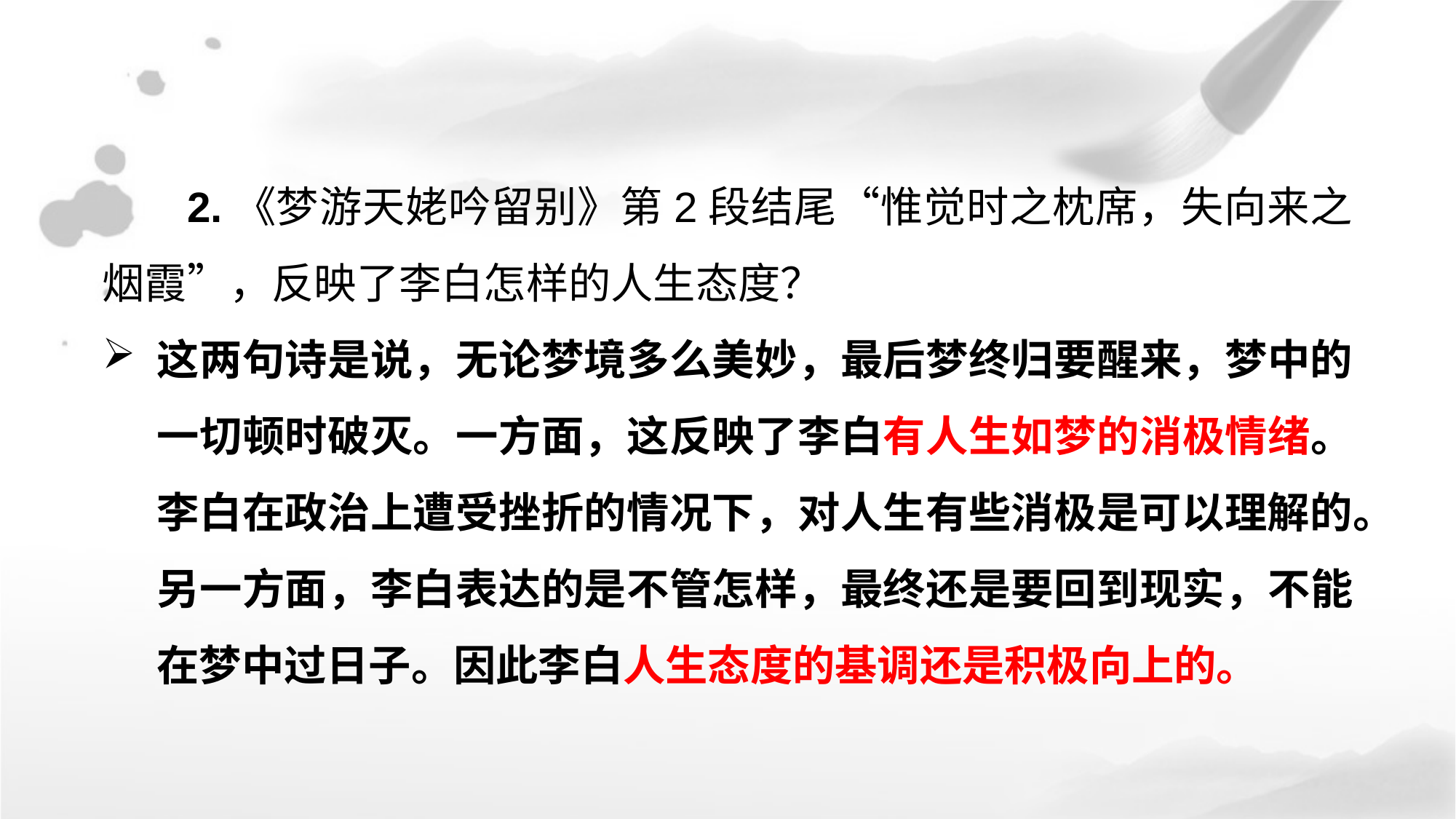

2.《梦游天姥吟留别》第2段结尾“惟觉时之枕席，失向来之烟霞”，反映了李白怎样的人生态度？
这两句诗是说，无论梦境多么美妙，最后梦终归要醒来，梦中的一切顿时破灭。一方面，这反映了李白有人生如梦的消极情绪。李白在政治上遭受挫折的情况下，对人生有些消极是可以理解的。另一方面，李白表达的是不管怎样，最终还是要回到现实，不能在梦中过日子。因此李白人生态度的基调还是积极向上的。